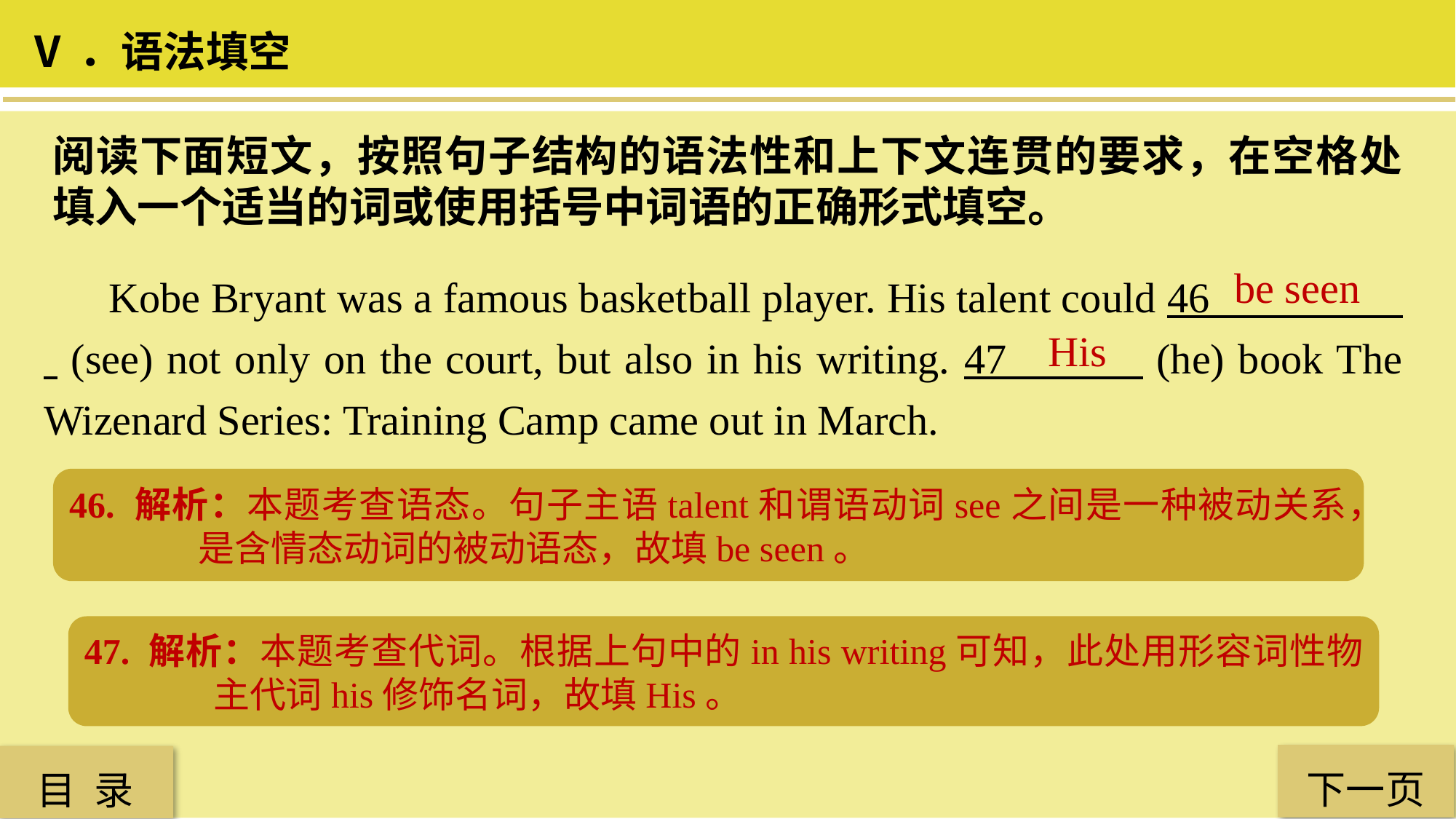

Ⅴ．语法填空
阅读下面短文，按照句子结构的语法性和上下文连贯的要求，在空格处填入一个适当的词或使用括号中词语的正确形式填空。
      Kobe Bryant was a famous basketball player. His talent could 46      _____     (see) not only on the court, but also in his writing. 47           (he) book The Wizenard Series: Training Camp came out in March.
 be seen
 His
46. 解析：本题考查语态。句子主语talent和谓语动词see之间是一种被动关系，是含情态动词的被动语态，故填be seen。
47. 解析：本题考查代词。根据上句中的in his writing可知，此处用形容词性物主代词his修饰名词，故填His。